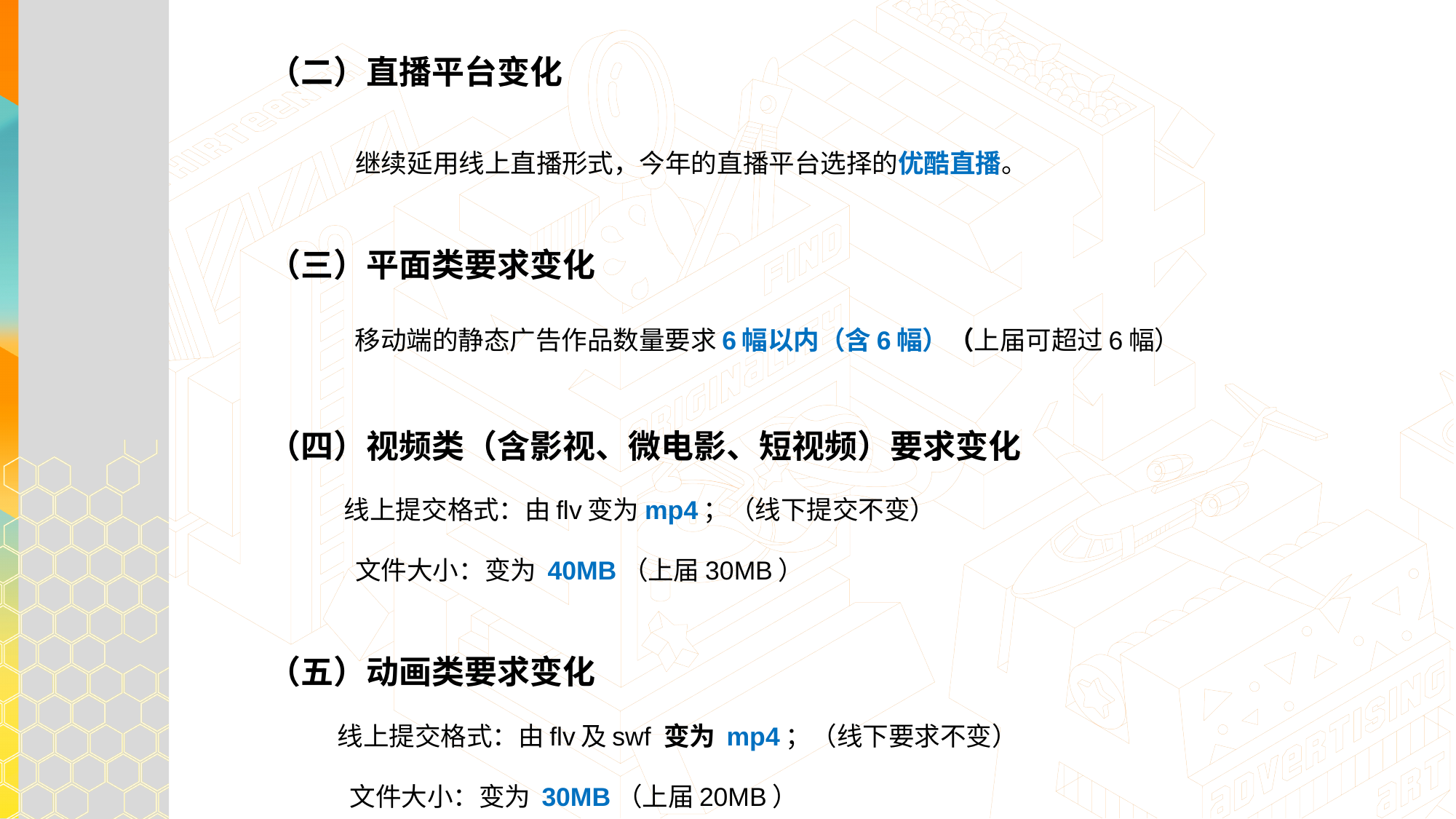

（二）直播平台变化

     继续延用线上直播形式，今年的直播平台选择的优酷直播。

（三）平面类要求变化
           移动端的静态广告作品数量要求6幅以内（含6幅）（上届可超过6幅）

（四）视频类（含影视、微电影、短视频）要求变化
             线上提交格式：由flv变为mp4；（线下提交不变）
     文件大小：变为 40MB（上届30MB）

（五）动画类要求变化
           线上提交格式：由flv及swf 变为 mp4；（线下要求不变）
    文件大小：变为 30MB（上届20MB）